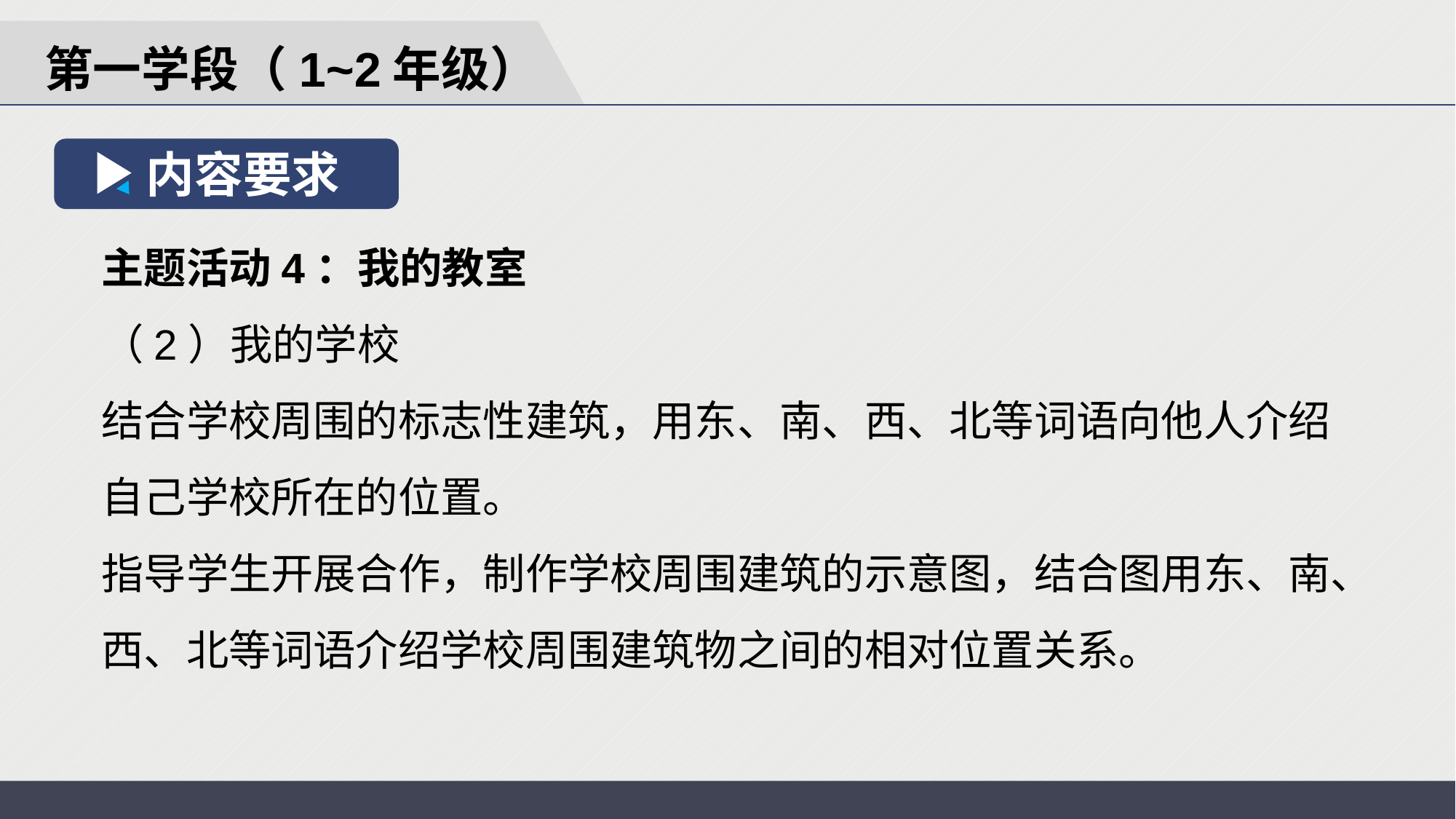

第一学段（1~2年级）
内容要求

主题活动4：我的教室
（2）我的学校
结合学校周围的标志性建筑，用东、南、西、北等词语向他人介绍自己学校所在的位置。
指导学生开展合作，制作学校周围建筑的示意图，结合图用东、南、西、北等词语介绍学校周围建筑物之间的相对位置关系。